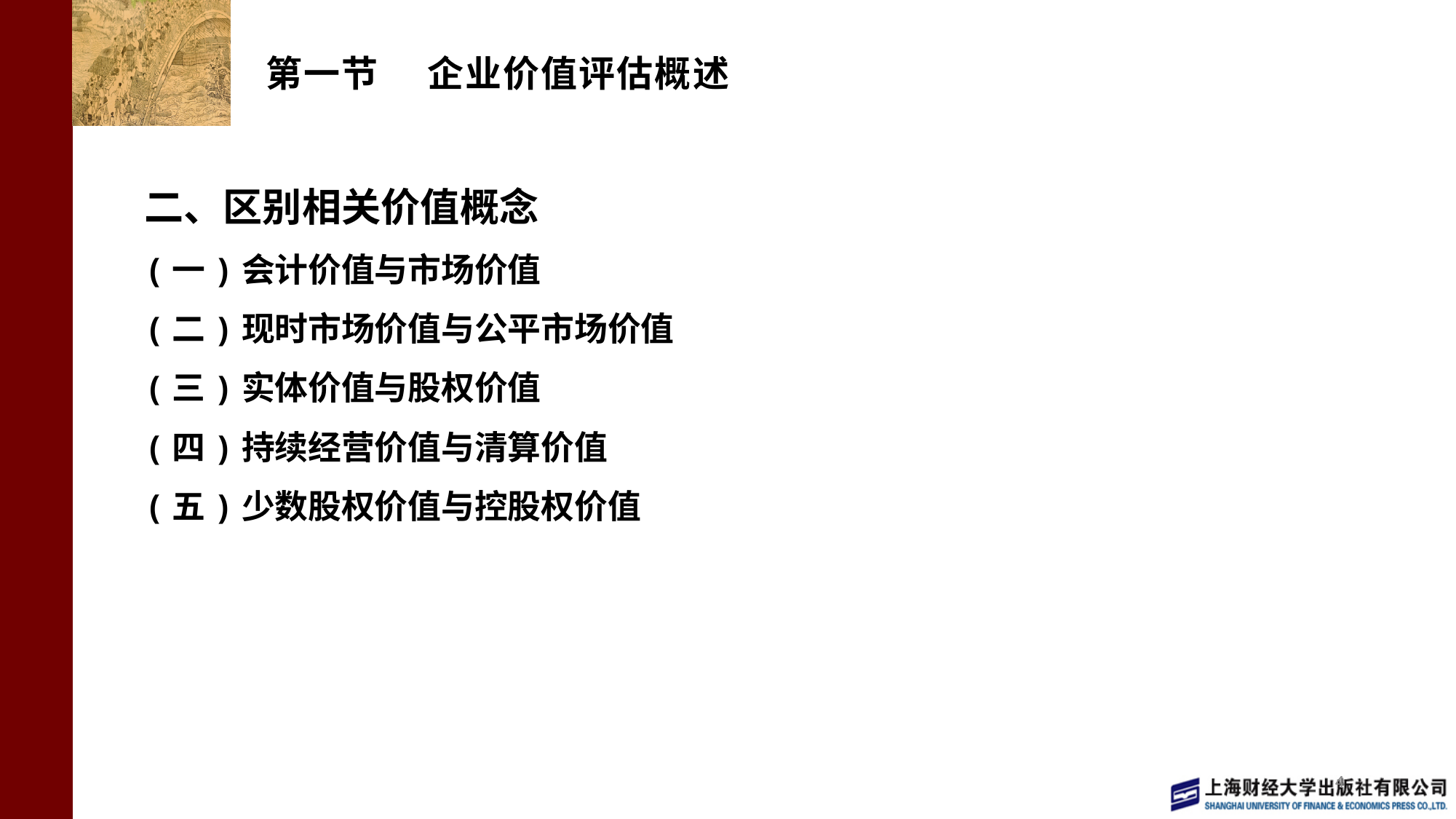

# 第一节     企业价值评估概述
二、区别相关价值概念
(一)会计价值与市场价值
(二)现时市场价值与公平市场价值
(三)实体价值与股权价值
(四)持续经营价值与清算价值
(五)少数股权价值与控股权价值
4